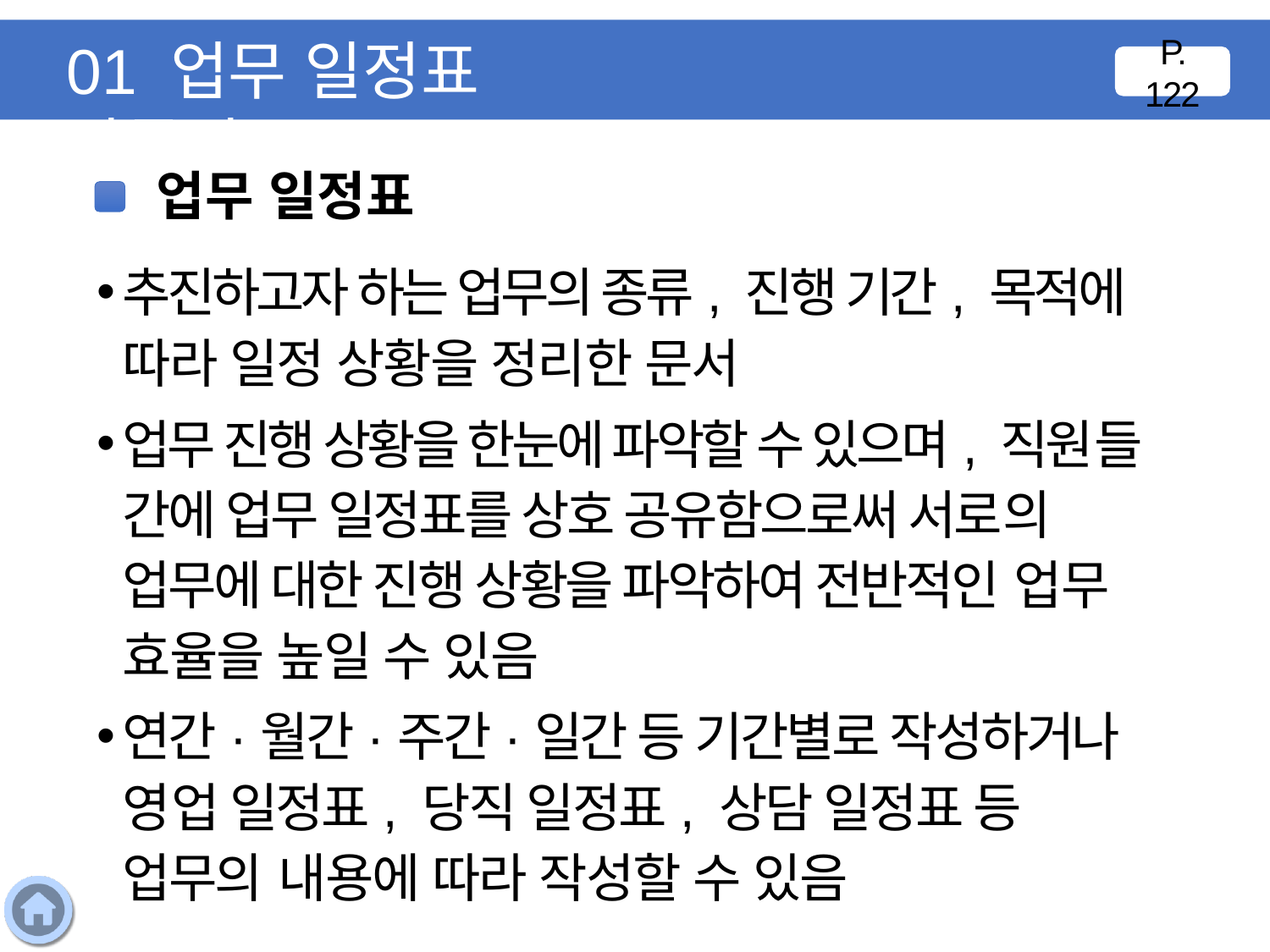

01 업무 일정표 만들기
P. 122
업무 일정표

추진하고자 하는 업무의 종류, 진행 기간, 목적에 따라 일정 상황을 정리한 문서
업무 진행 상황을 한눈에 파악할 수 있으며, 직원들 간에 업무 일정표를 상호 공유함으로써 서로의 업무에 대한 진행 상황을 파악하여 전반적인 업무 효율을 높일 수 있음
연간·월간·주간·일간 등 기간별로 작성하거나 영업 일정표, 당직 일정표, 상담 일정표 등 업무의 내용에 따라 작성할 수 있음